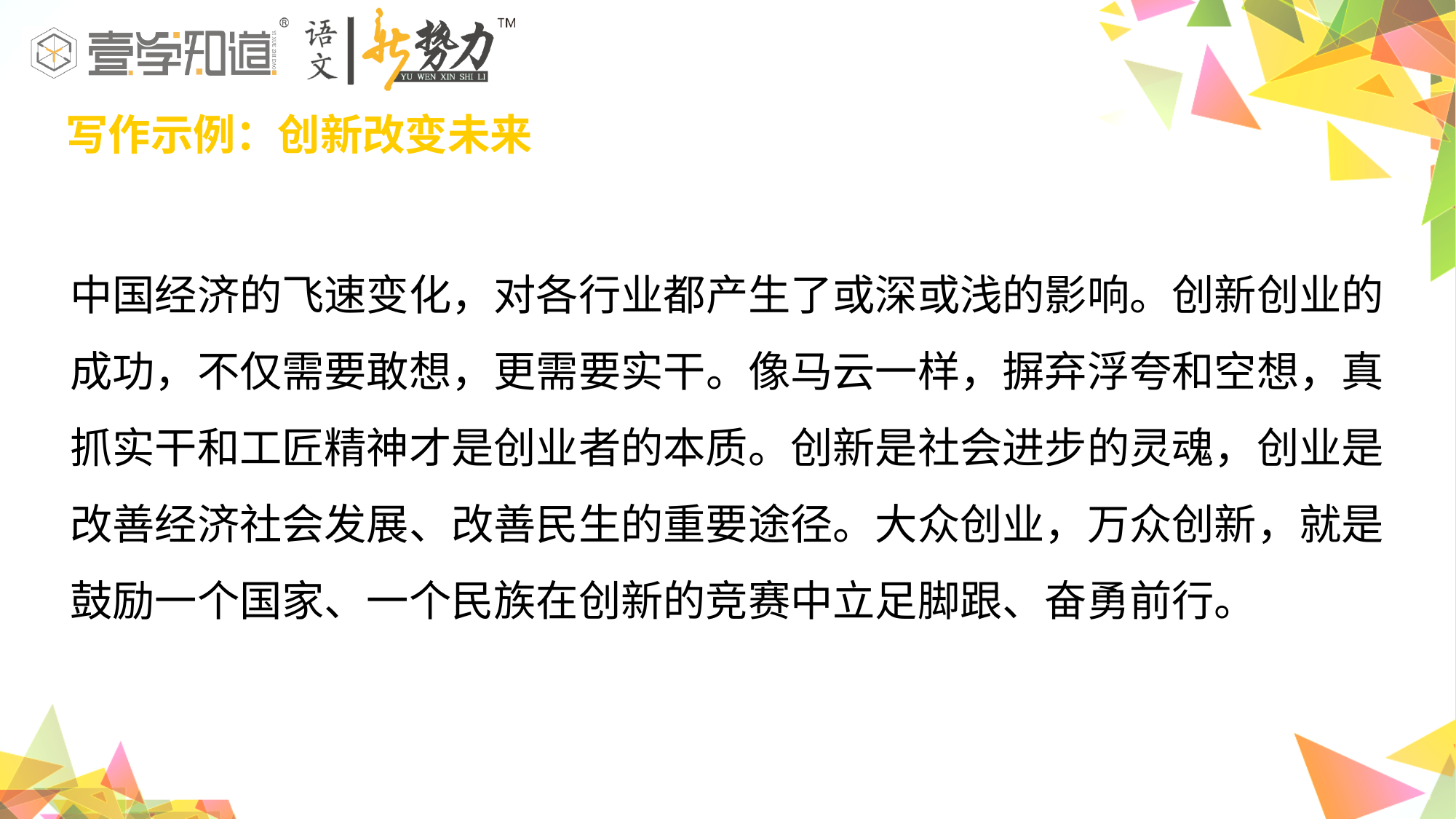

写作示例：创新改变未来
中国经济的飞速变化，对各行业都产生了或深或浅的影响。创新创业的成功，不仅需要敢想，更需要实干。像马云一样，摒弃浮夸和空想，真抓实干和工匠精神才是创业者的本质。创新是社会进步的灵魂，创业是改善经济社会发展、改善民生的重要途径。大众创业，万众创新，就是鼓励一个国家、一个民族在创新的竞赛中立足脚跟、奋勇前行。